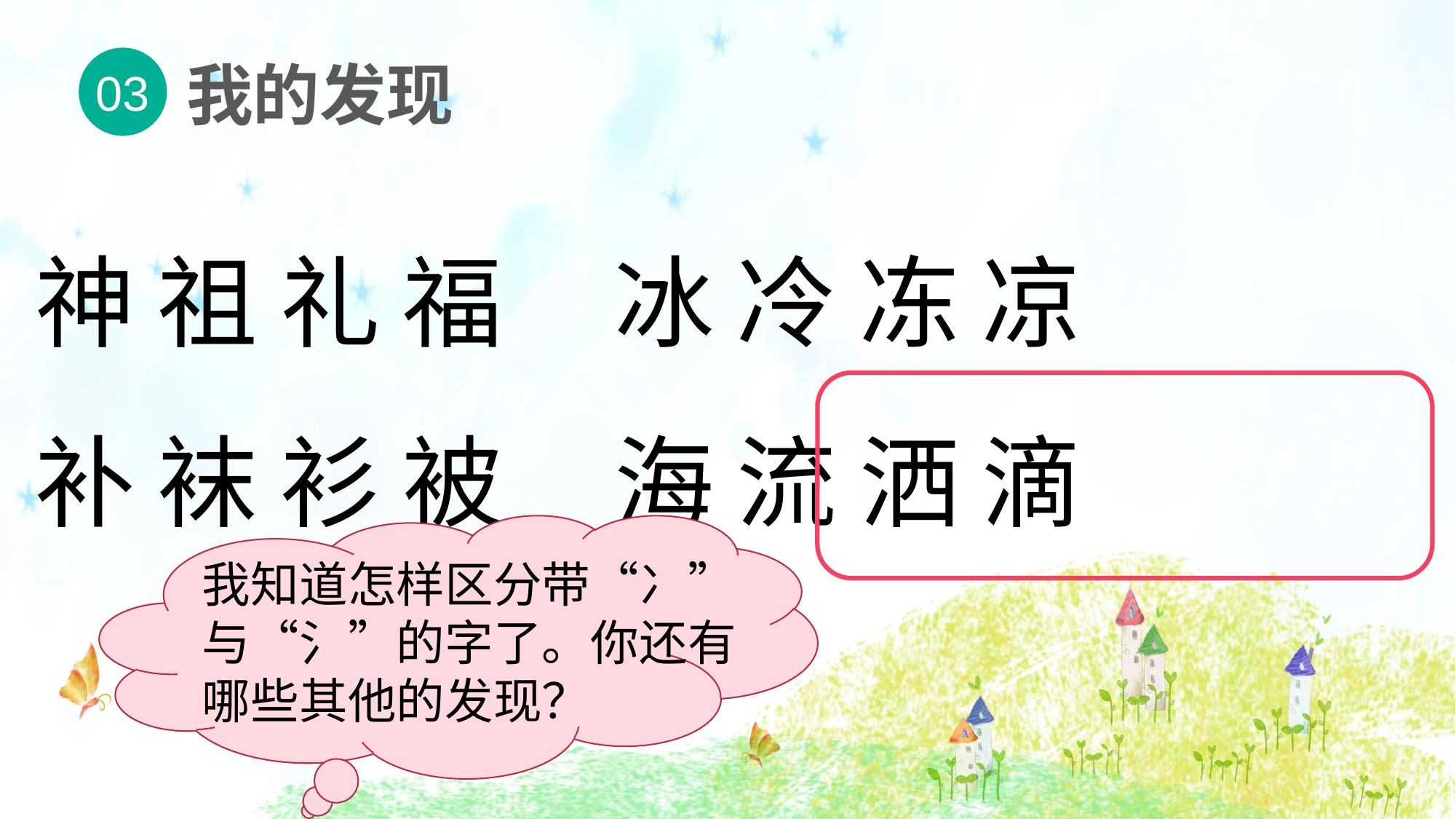

我的发现

03
神 祖 礼 福     冰 冷 冻 凉
补 袜 衫 被     海 流 洒 滴

我知道怎样区分带“冫”与“氵”的字了。你还有哪些其他的发现？